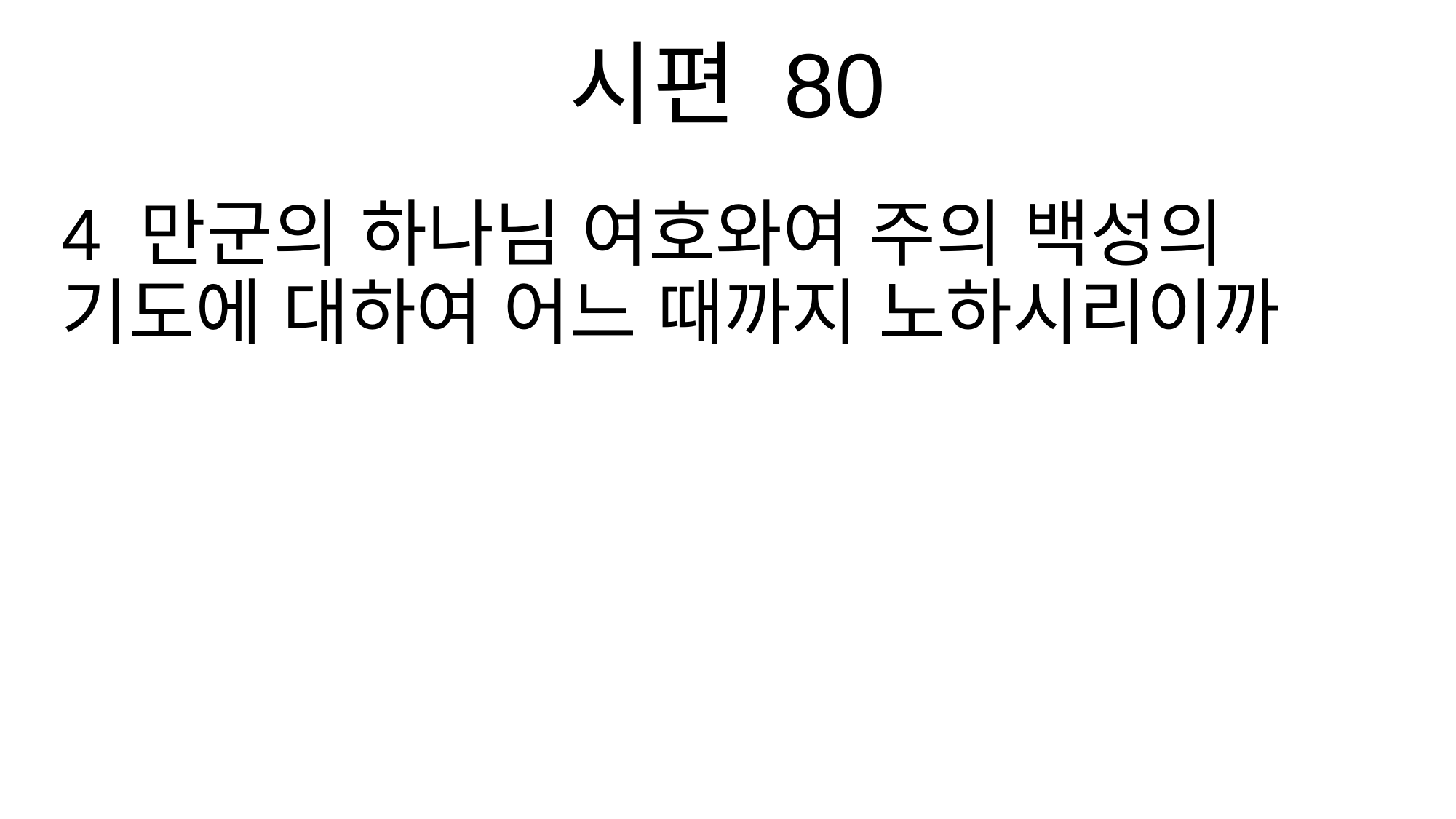

시편 80
4 만군의 하나님 여호와여 주의 백성의 기도에 대하여 어느 때까지 노하시리이까